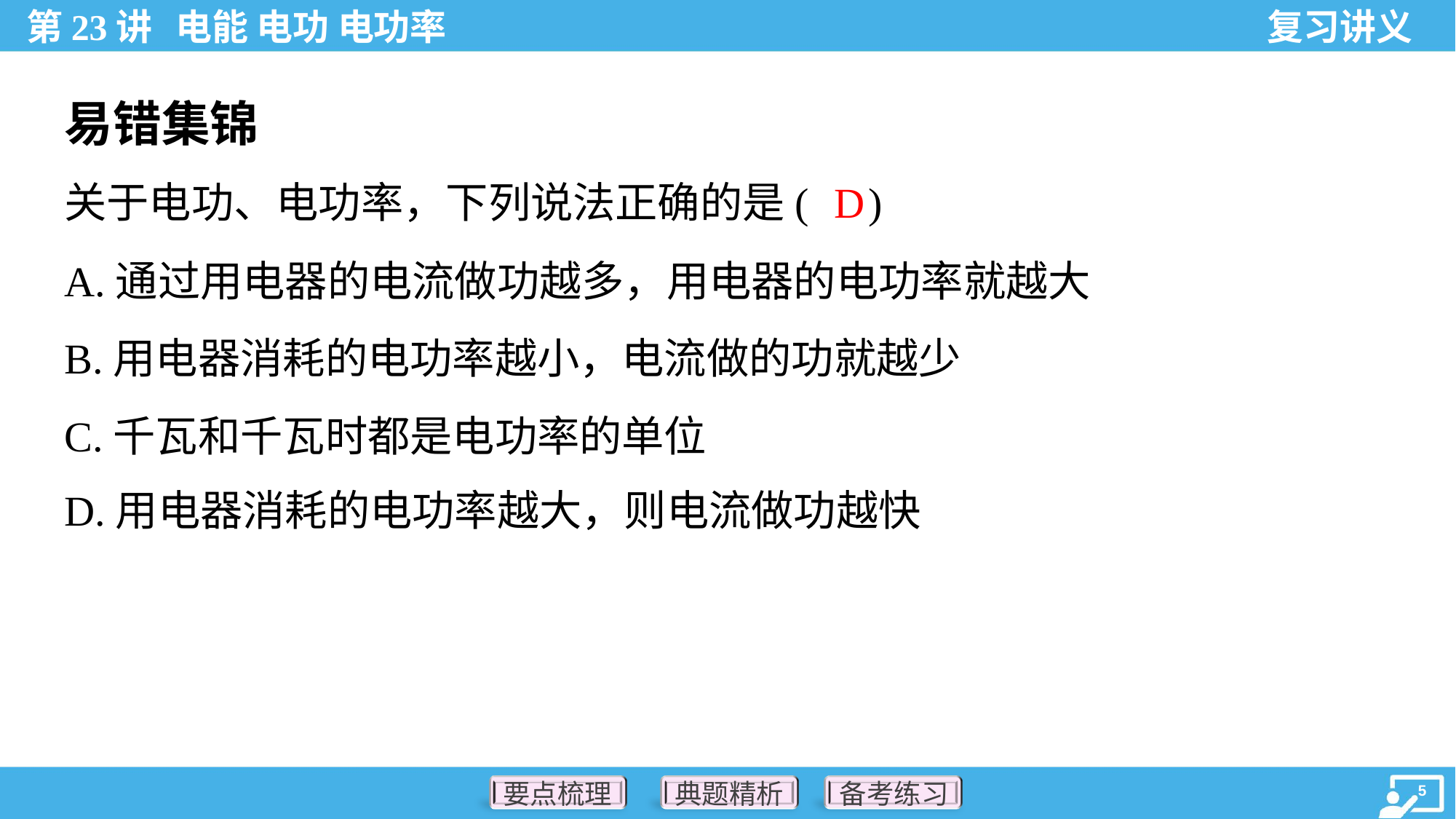

易错集锦
D
关于电功、电功率，下列说法正确的是(     )
A.通过用电器的电流做功越多，用电器的电功率就越大
B.用电器消耗的电功率越小，电流做的功就越少
C.千瓦和千瓦时都是电功率的单位
D.用电器消耗的电功率越大，则电流做功越快